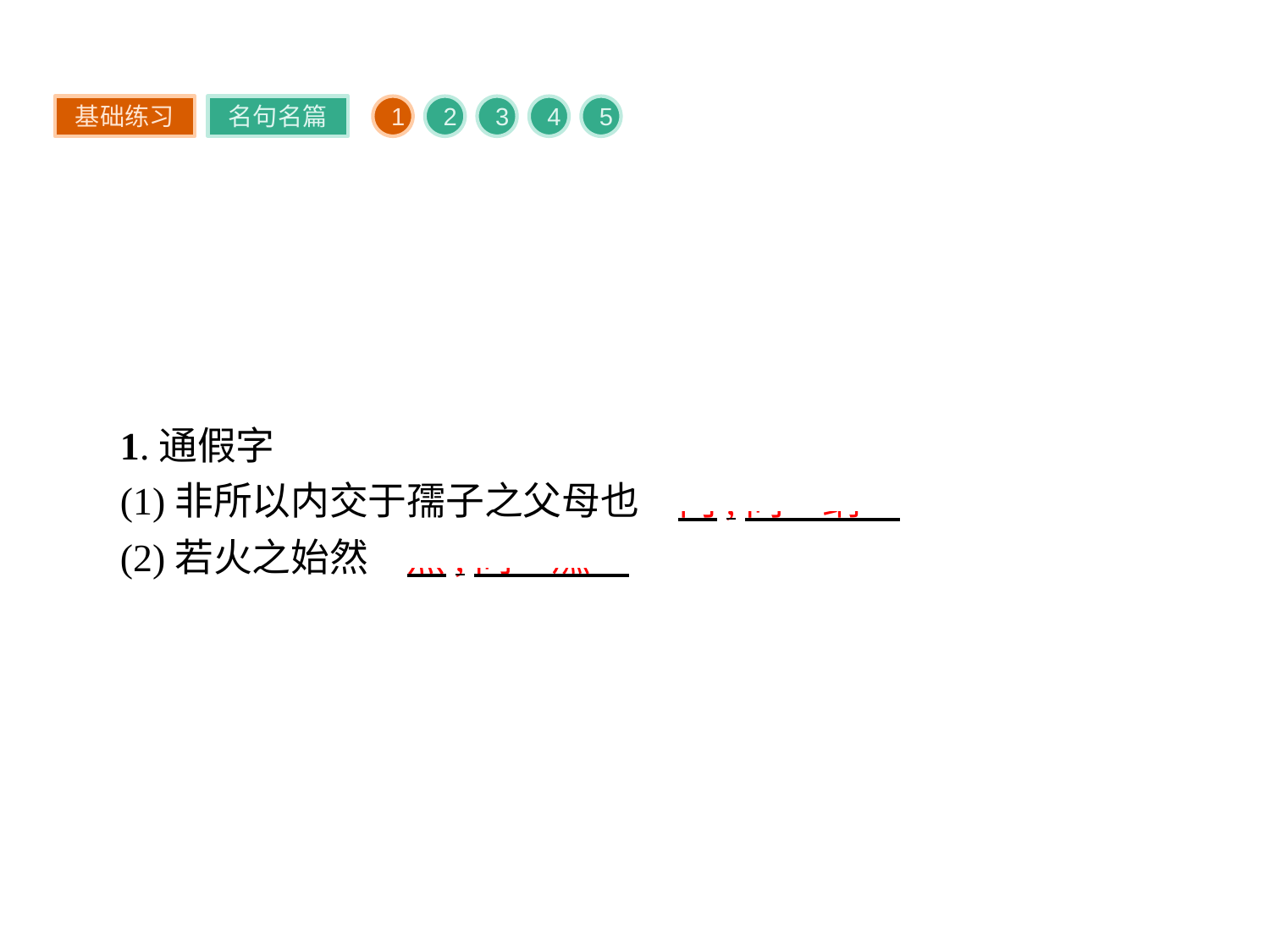

基础练习
名句名篇
1
2
3
4
5
1.通假字
(1)非所以内交于孺子之父母也　内,同“纳”
(2)若火之始然　然,同“燃”